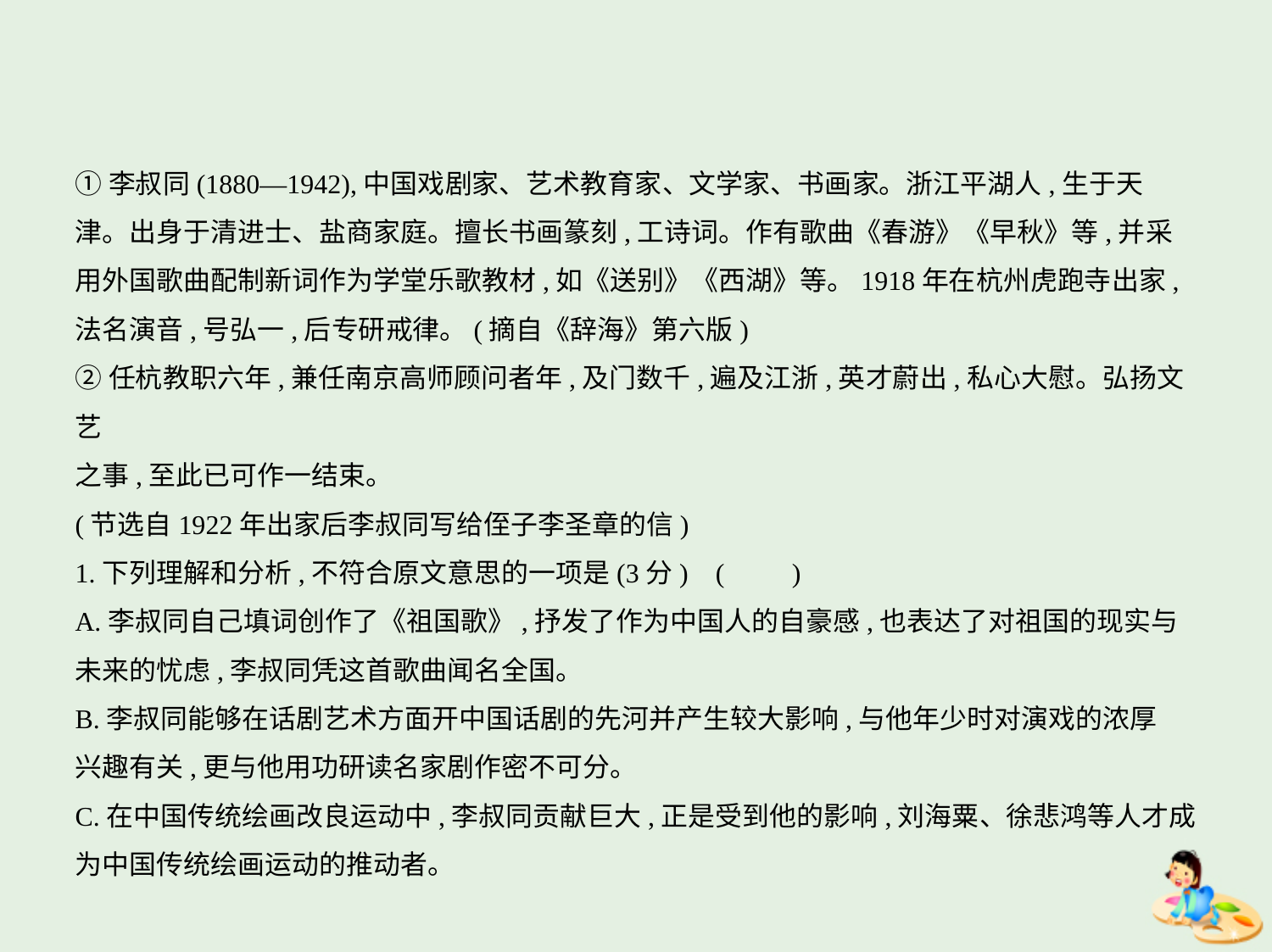

①李叔同(1880—1942),中国戏剧家、艺术教育家、文学家、书画家。浙江平湖人,生于天
津。出身于清进士、盐商家庭。擅长书画篆刻,工诗词。作有歌曲《春游》《早秋》等,并采
用外国歌曲配制新词作为学堂乐歌教材,如《送别》《西湖》等。1918年在杭州虎跑寺出家,
法名演音,号弘一,后专研戒律。(摘自《辞海》第六版)
②任杭教职六年,兼任南京高师顾问者年,及门数千,遍及江浙,英才蔚出,私心大慰。弘扬文艺
之事,至此已可作一结束。
(节选自1922年出家后李叔同写给侄子李圣章的信)
1.下列理解和分析,不符合原文意思的一项是(3分) (　　)
A.李叔同自己填词创作了《祖国歌》,抒发了作为中国人的自豪感,也表达了对祖国的现实与
未来的忧虑,李叔同凭这首歌曲闻名全国。
B.李叔同能够在话剧艺术方面开中国话剧的先河并产生较大影响,与他年少时对演戏的浓厚
兴趣有关,更与他用功研读名家剧作密不可分。
C.在中国传统绘画改良运动中,李叔同贡献巨大,正是受到他的影响,刘海粟、徐悲鸿等人才成
为中国传统绘画运动的推动者。